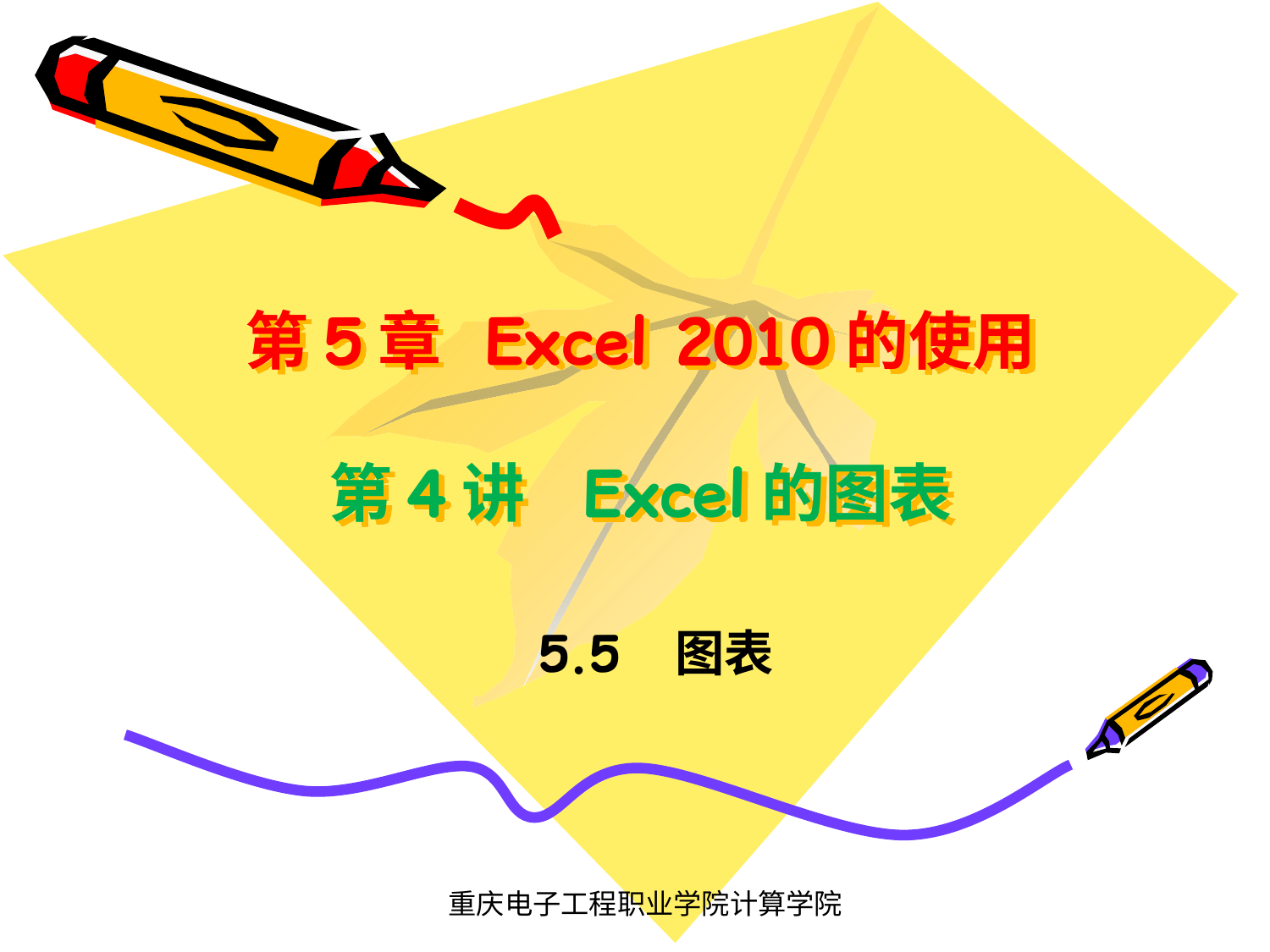

第5章  Excel 2010的使用
第4讲   Excel的图表
5.5  图表